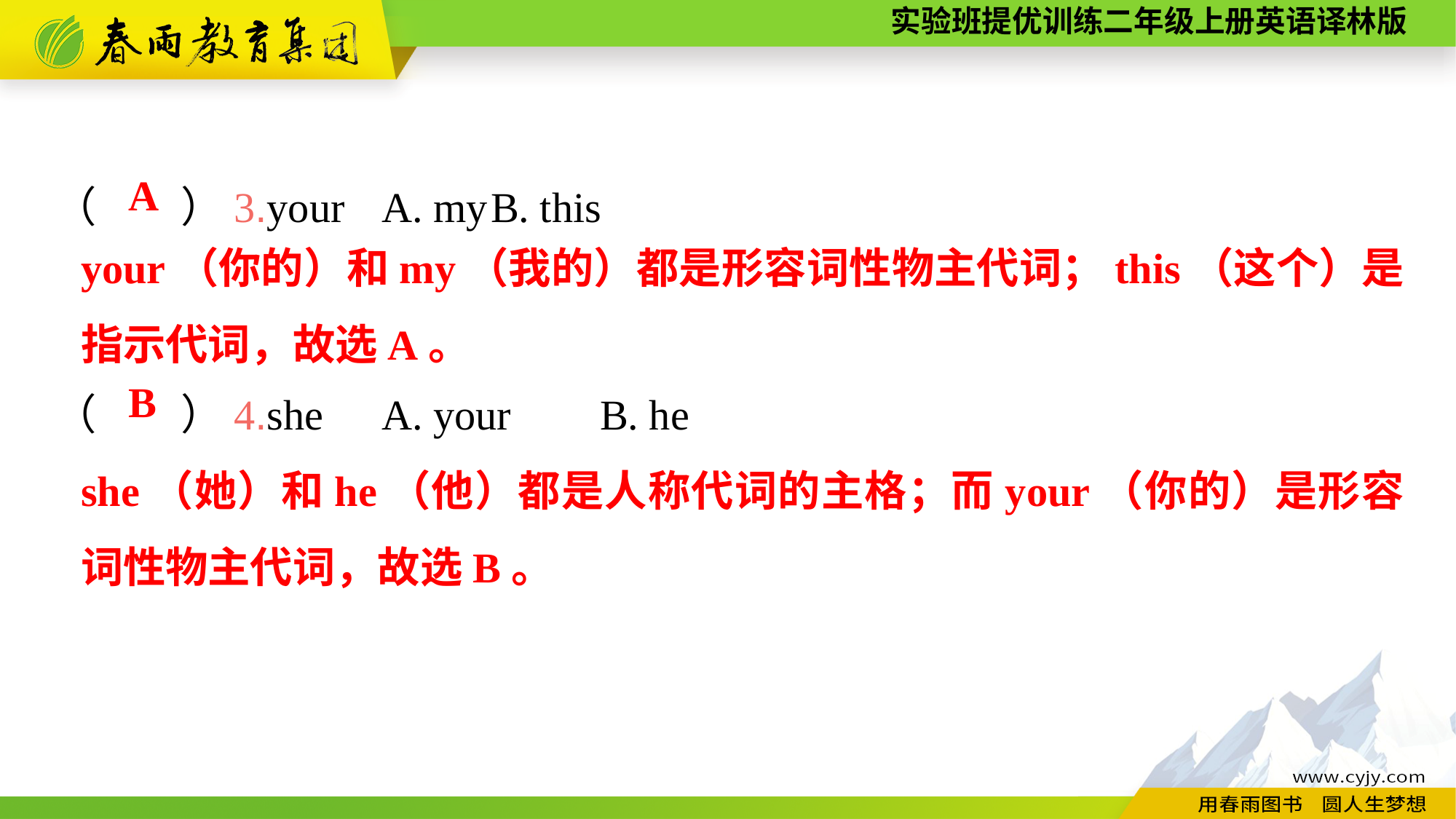

（　　）3.your	A. my	B. this

（　　）4.she	A. your	B. he
A
your（你的）和my（我的）都是形容词性物主代词；this（这个）是指示代词，故选A。
B
she（她）和he（他）都是人称代词的主格；而your（你的）是形容词性物主代词，故选B。